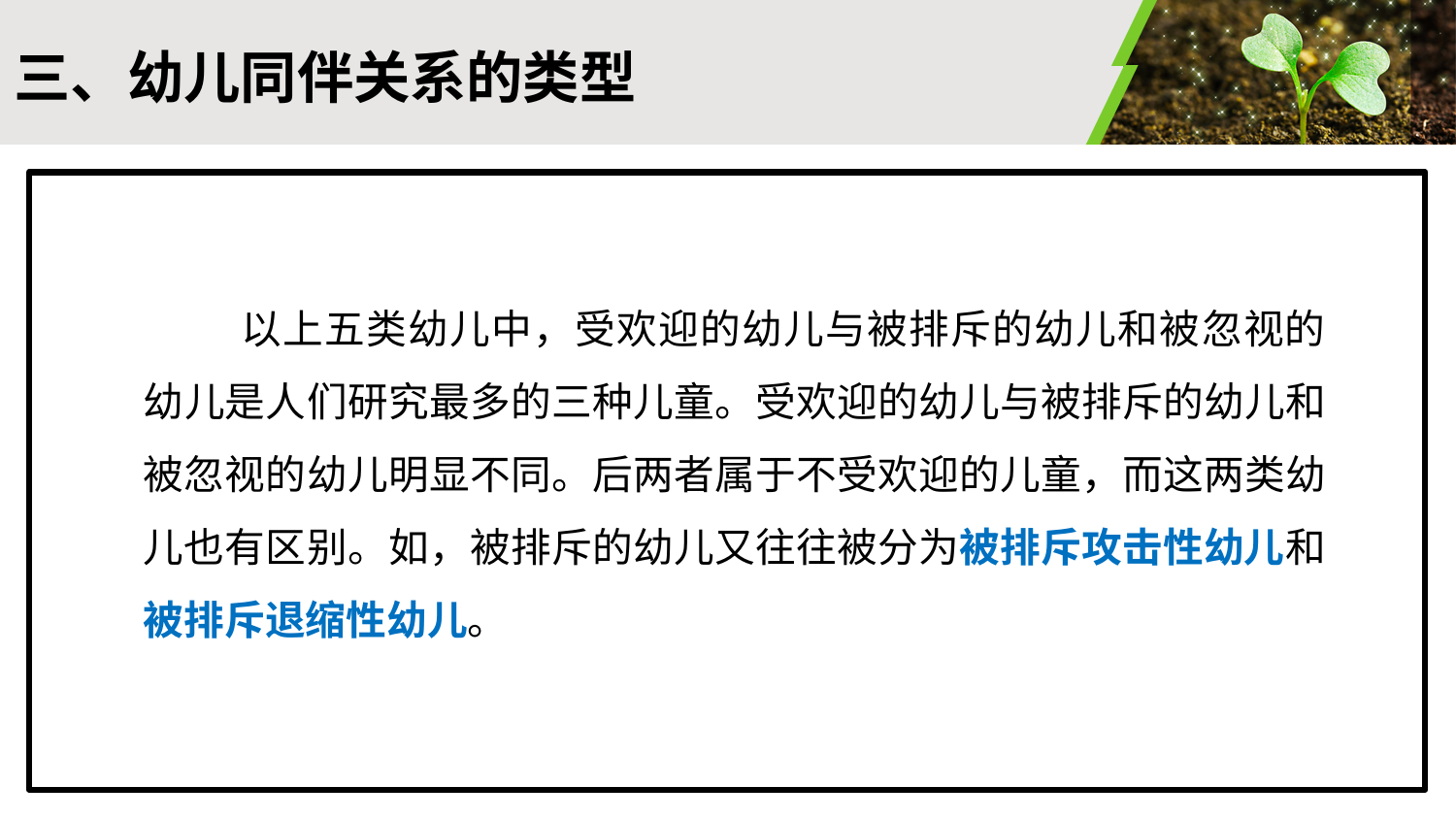

#

三、幼儿同伴关系的类型

以上五类幼儿中，受欢迎的幼儿与被排斥的幼儿和被忽视的幼儿是人们研究最多的三种儿童。受欢迎的幼儿与被排斥的幼儿和被忽视的幼儿明显不同。后两者属于不受欢迎的儿童，而这两类幼儿也有区别。如，被排斥的幼儿又往往被分为被排斥攻击性幼儿和被排斥退缩性幼儿。